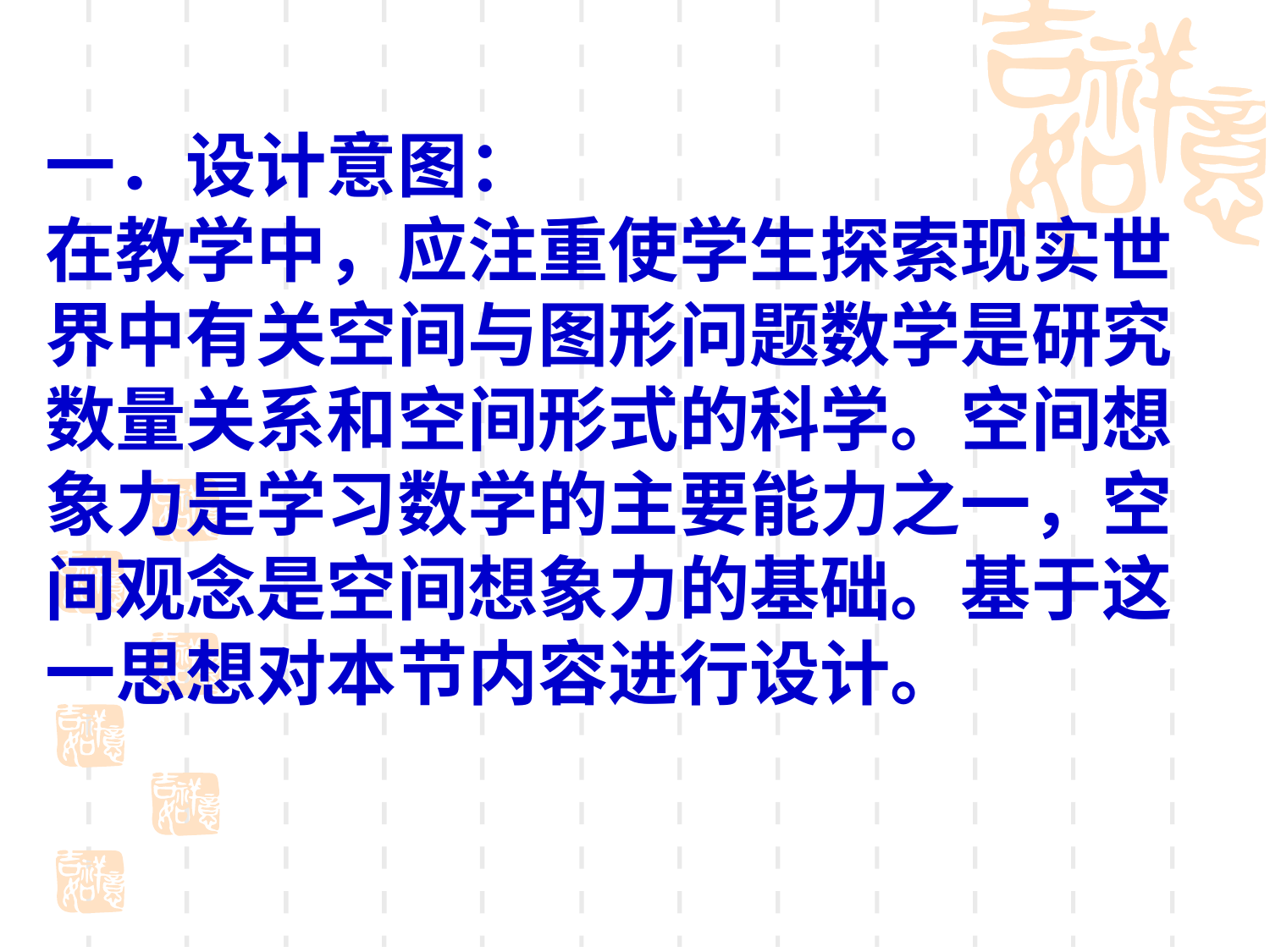

一．设计意图：
在教学中，应注重使学生探索现实世界中有关空间与图形问题数学是研究数量关系和空间形式的科学。空间想象力是学习数学的主要能力之一，空间观念是空间想象力的基础。基于这一思想对本节内容进行设计。